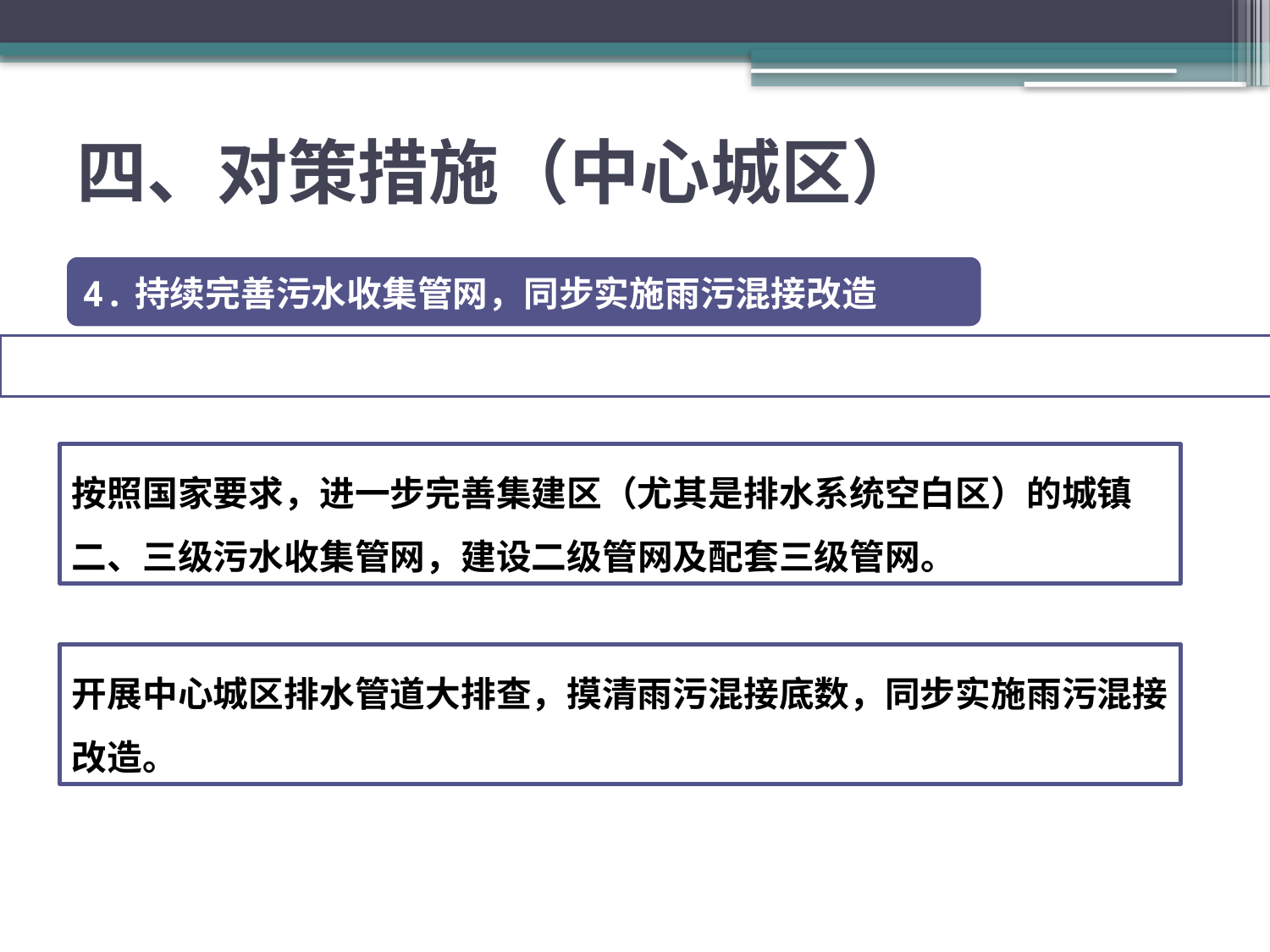

# 四、对策措施（中心城区）
4.持续完善污水收集管网，同步实施雨污混接改造
按照国家要求，进一步完善集建区（尤其是排水系统空白区）的城镇二、三级污水收集管网，建设二级管网及配套三级管网。
开展中心城区排水管道大排查，摸清雨污混接底数，同步实施雨污混接改造。